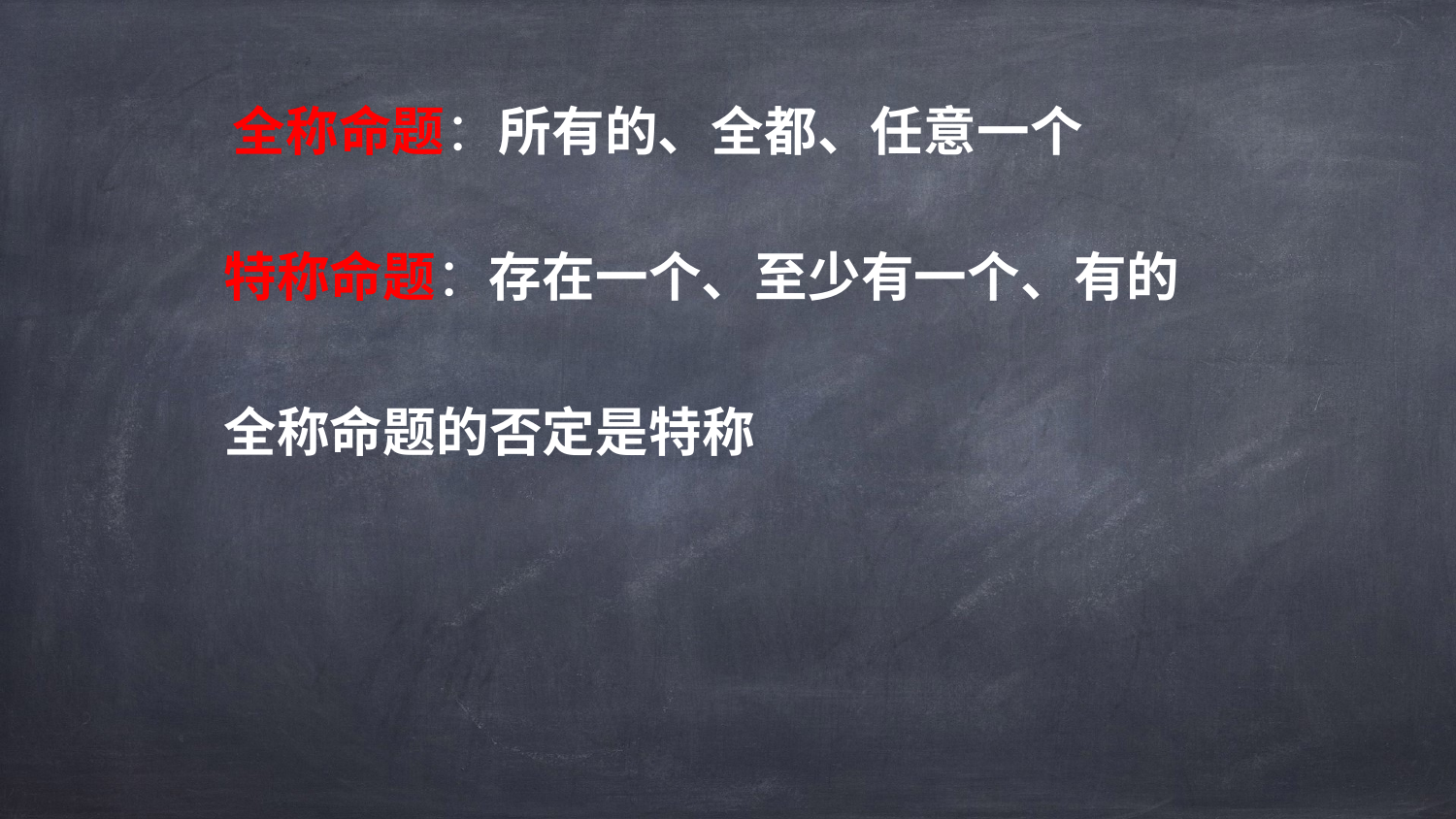

全称命题：所有的、全都、任意一个
特称命题：存在一个、至少有一个、有的
全称命题的否定是特称